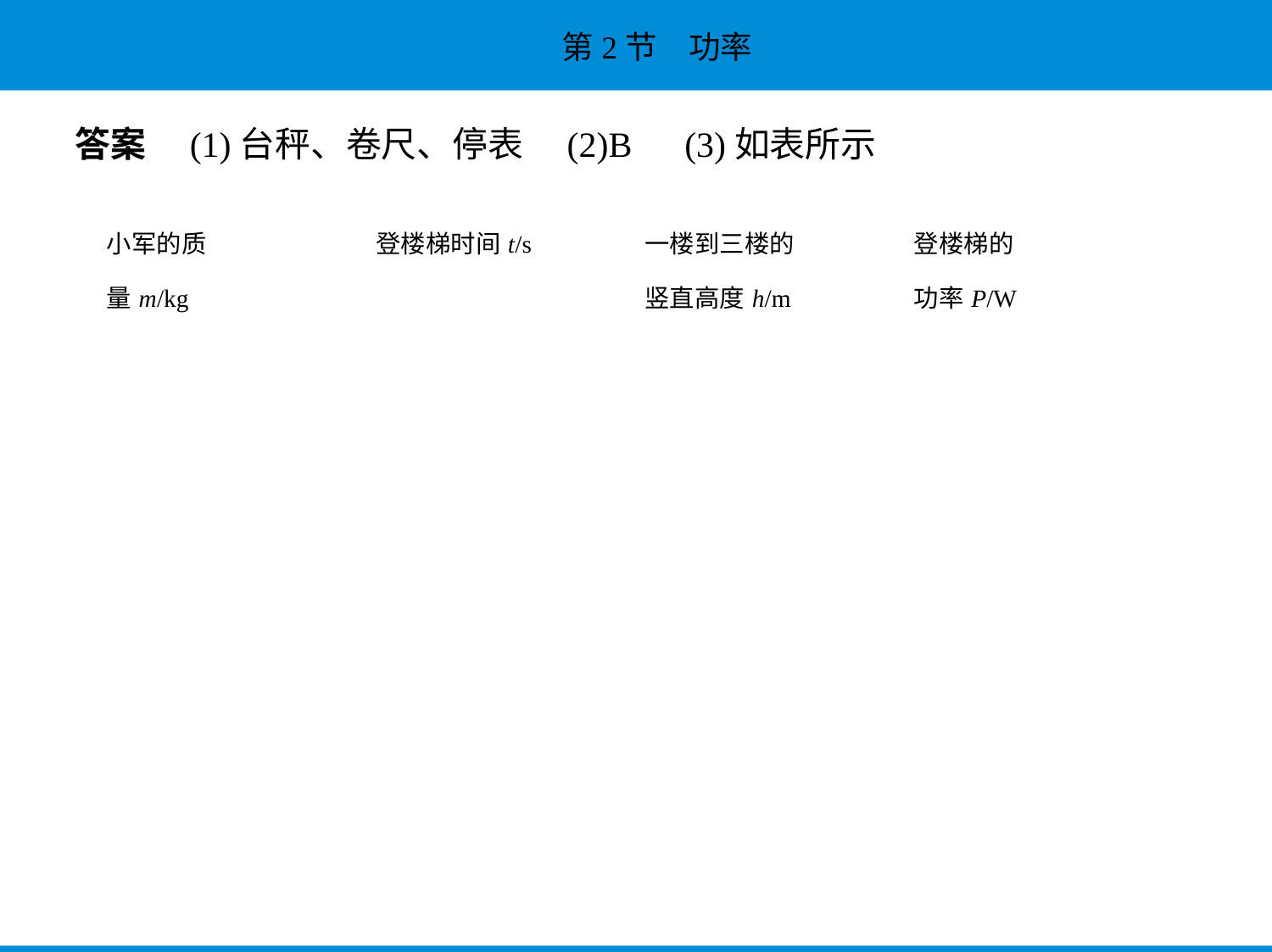

答案　(1)台秤、卷尺、停表　(2)B　(3)如表所示
| 小军的质 量m/kg | 登楼梯时间t/s | 一楼到三楼的 竖直高度h/m | 登楼梯的 功率P/W |
| --- | --- | --- | --- |
|  |  |  |  |